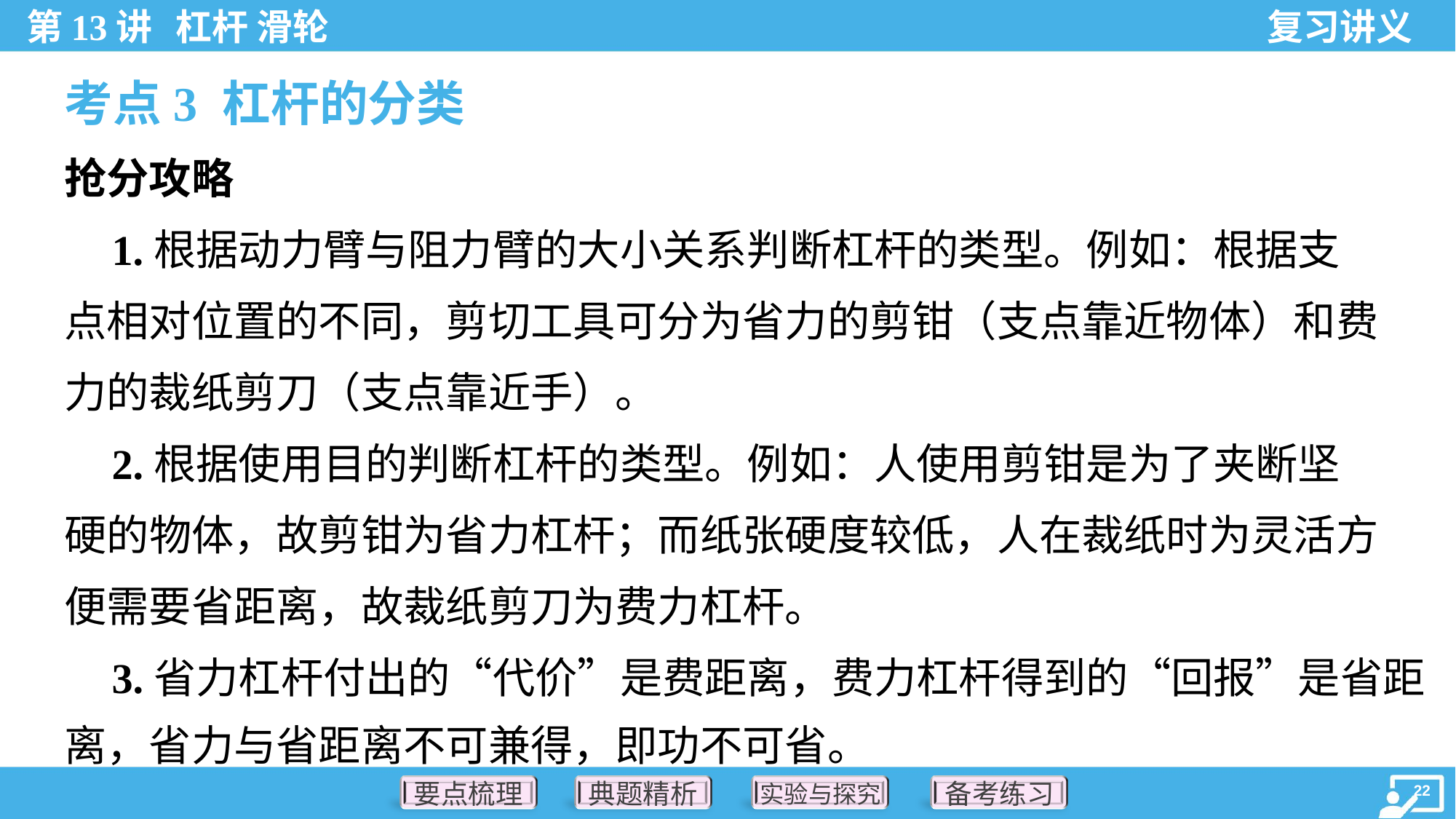

考点3 杠杆的分类
抢分攻略
    1.根据动力臂与阻力臂的大小关系判断杠杆的类型。例如：根据支
点相对位置的不同，剪切工具可分为省力的剪钳（支点靠近物体）和费
力的裁纸剪刀（支点靠近手）。
    2.根据使用目的判断杠杆的类型。例如：人使用剪钳是为了夹断坚
硬的物体，故剪钳为省力杠杆；而纸张硬度较低，人在裁纸时为灵活方
便需要省距离，故裁纸剪刀为费力杠杆。
    3.省力杠杆付出的“代价”是费距离，费力杠杆得到的“回报”是省距
离，省力与省距离不可兼得，即功不可省。